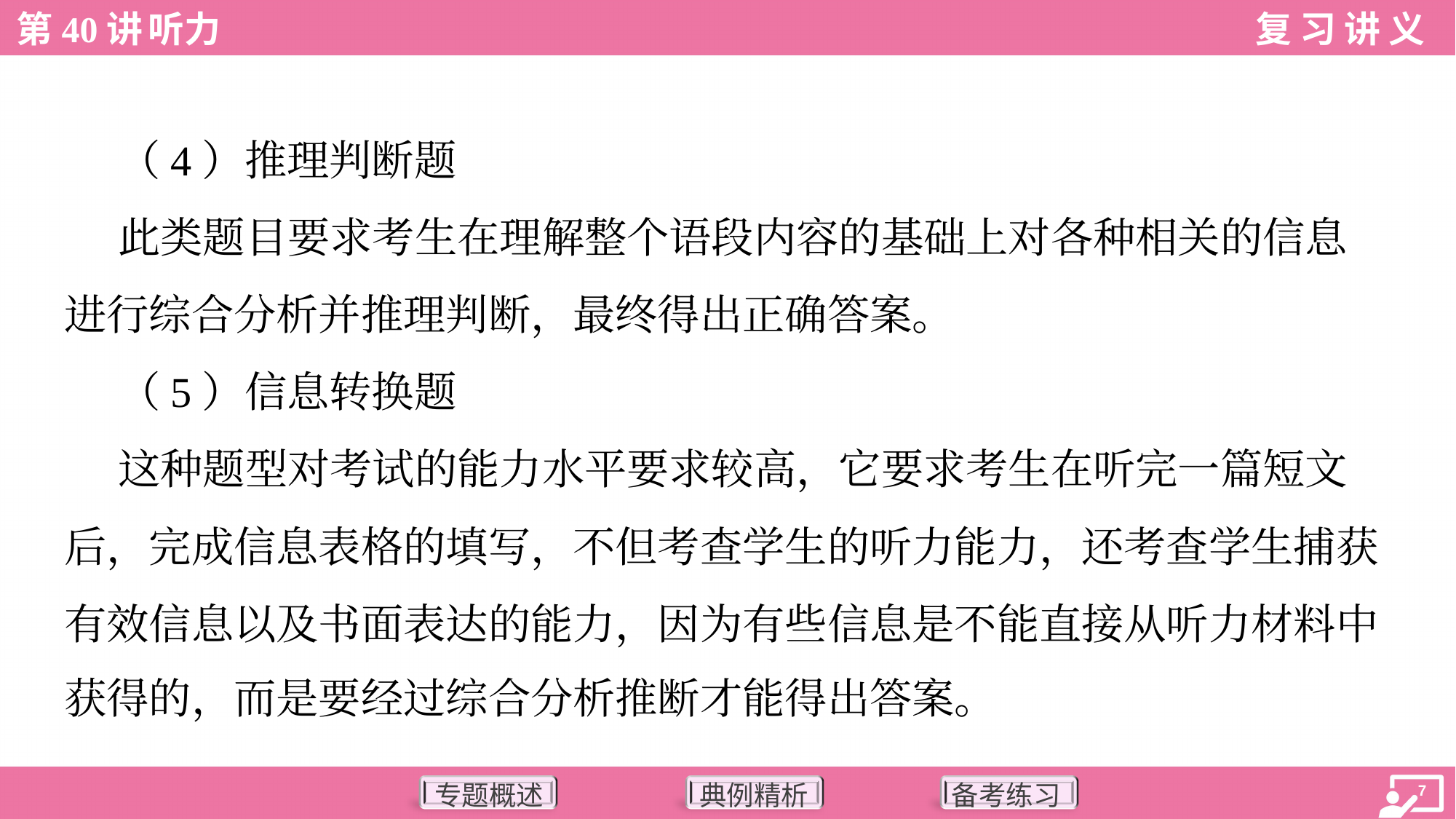

（4）推理判断题
    此类题目要求考生在理解整个语段内容的基础上对各种相关的信息
进行综合分析并推理判断，最终得出正确答案。
    （5）信息转换题
    这种题型对考试的能力水平要求较高，它要求考生在听完一篇短文
后，完成信息表格的填写，不但考查学生的听力能力，还考查学生捕获
有效信息以及书面表达的能力，因为有些信息是不能直接从听力材料中
获得的，而是要经过综合分析推断才能得出答案。